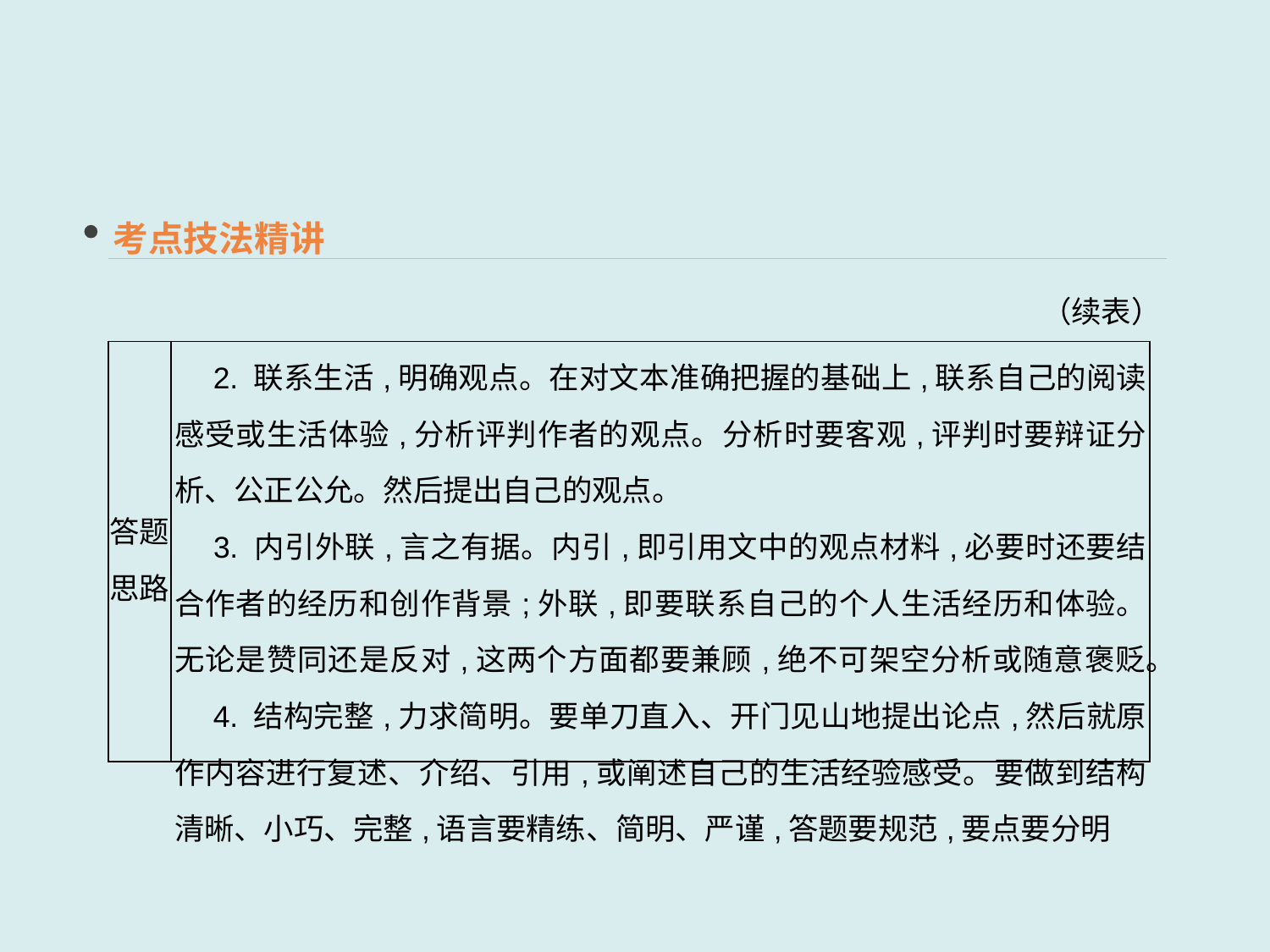

考点技法精讲

（续表）
| 答题 思路 | 2. 联系生活,明确观点。在对文本准确把握的基础上,联系自己的阅读感受或生活体验,分析评判作者的观点。分析时要客观,评判时要辩证分析、公正公允。然后提出自己的观点。 　3. 内引外联,言之有据。内引,即引用文中的观点材料,必要时还要结合作者的经历和创作背景;外联,即要联系自己的个人生活经历和体验。无论是赞同还是反对,这两个方面都要兼顾,绝不可架空分析或随意褒贬。 　4. 结构完整,力求简明。要单刀直入、开门见山地提出论点,然后就原作内容进行复述、介绍、引用,或阐述自己的生活经验感受。要做到结构清晰、小巧、完整,语言要精练、简明、严谨,答题要规范,要点要分明 |
| --- | --- |